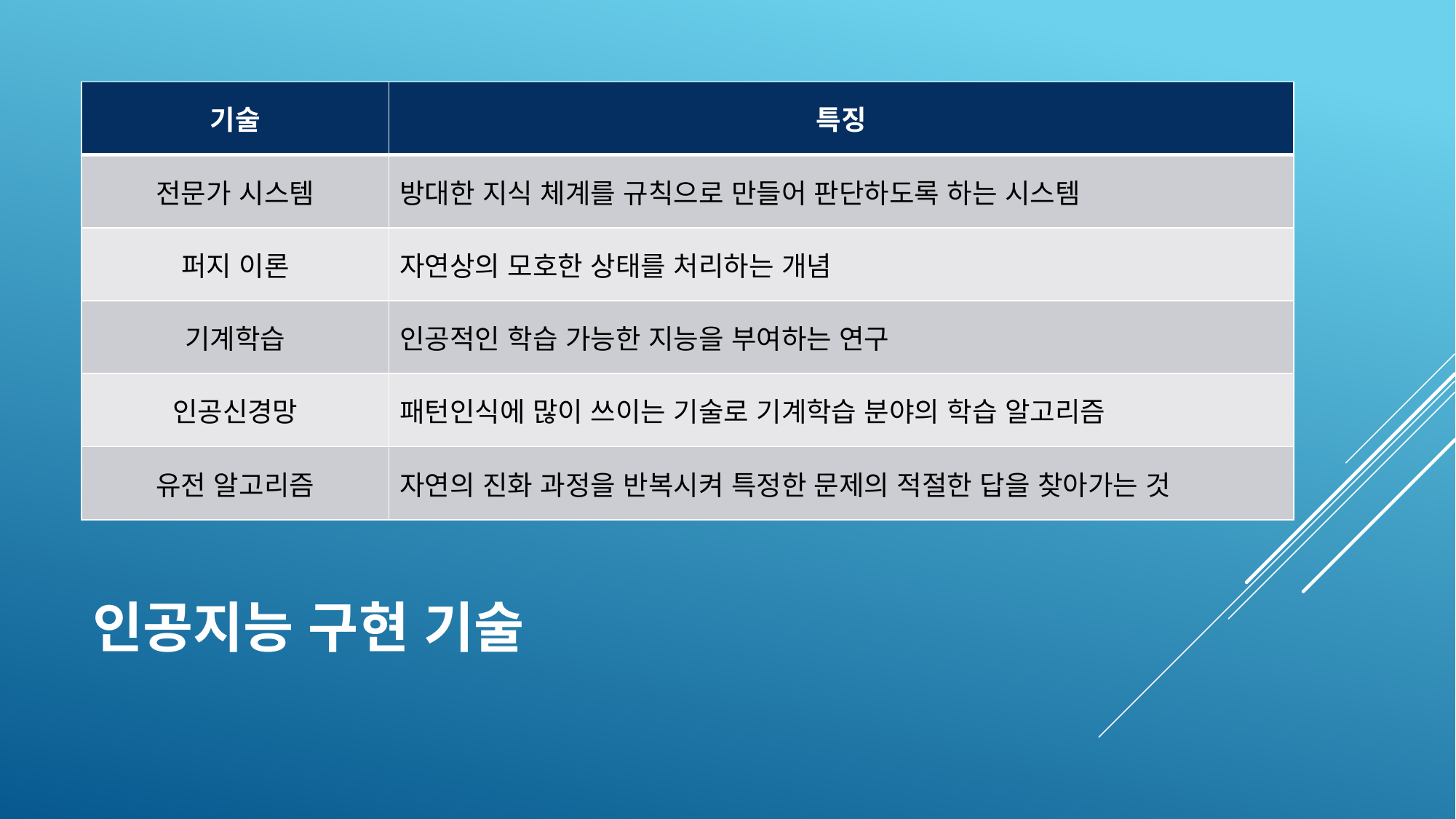

| 기술 | 특징 |
| --- | --- |
| 전문가 시스템 | 방대한 지식 체계를 규칙으로 만들어 판단하도록 하는 시스템 |
| 퍼지 이론 | 자연상의 모호한 상태를 처리하는 개념 |
| 기계학습 | 인공적인 학습 가능한 지능을 부여하는 연구 |
| 인공신경망 | 패턴인식에 많이 쓰이는 기술로 기계학습 분야의 학습 알고리즘 |
| 유전 알고리즘 | 자연의 진화 과정을 반복시켜 특정한 문제의 적절한 답을 찾아가는 것 |
# 인공지능 구현 기술